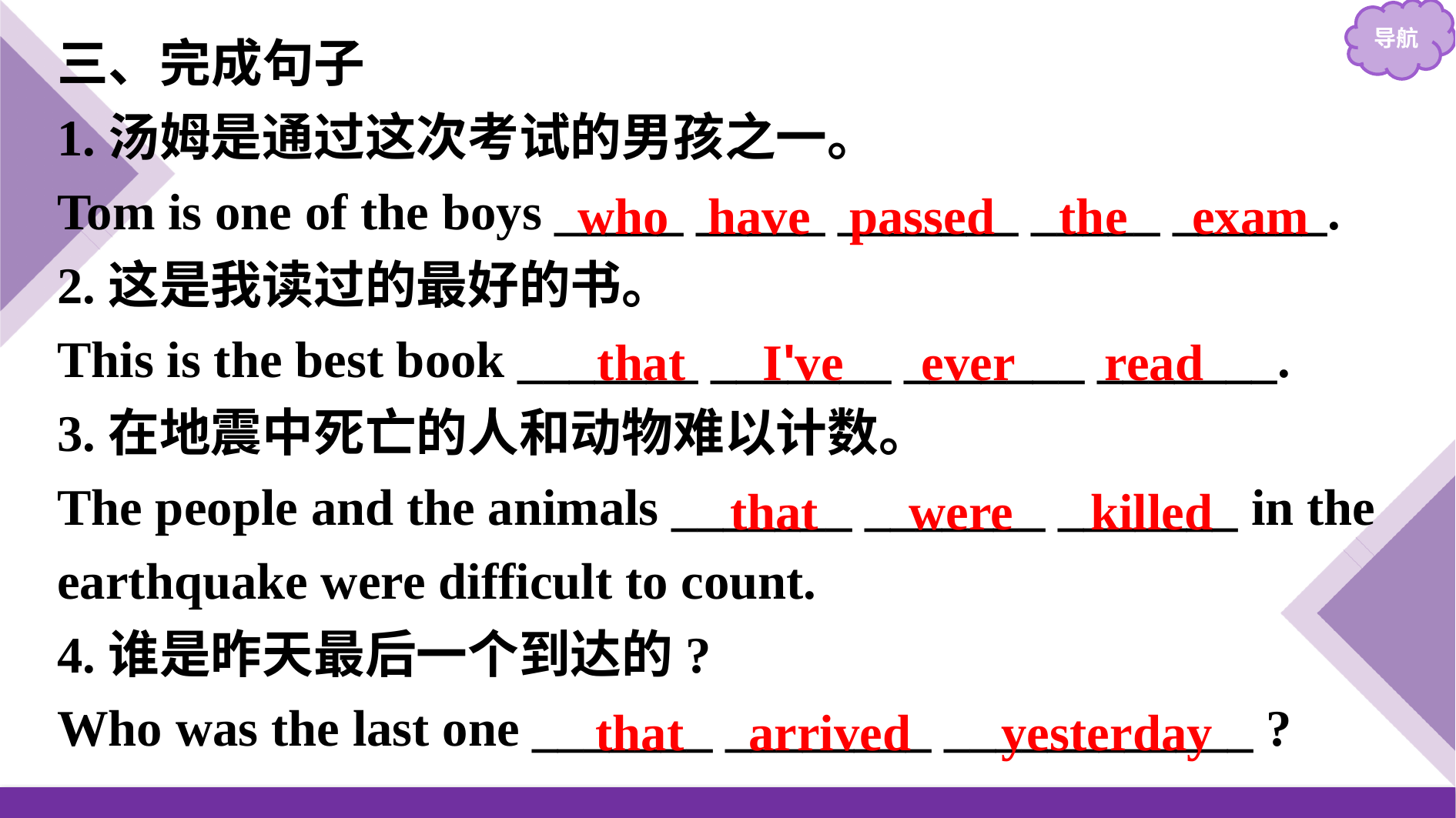

三、完成句子
1.汤姆是通过这次考试的男孩之一。
Tom is one of the boys _____ _____ _______ _____ ______.
2.这是我读过的最好的书。
This is the best book _______ _______ _______ _______.
3.在地震中死亡的人和动物难以计数。
The people and the animals _______ _______ _______ in the earthquake were difficult to count.
4.谁是昨天最后一个到达的?
Who was the last one _______ ________ ____________ ?
who   have   passed     the     exam
that      I've      ever       read
that       were      killed
that     arrived       yesterday